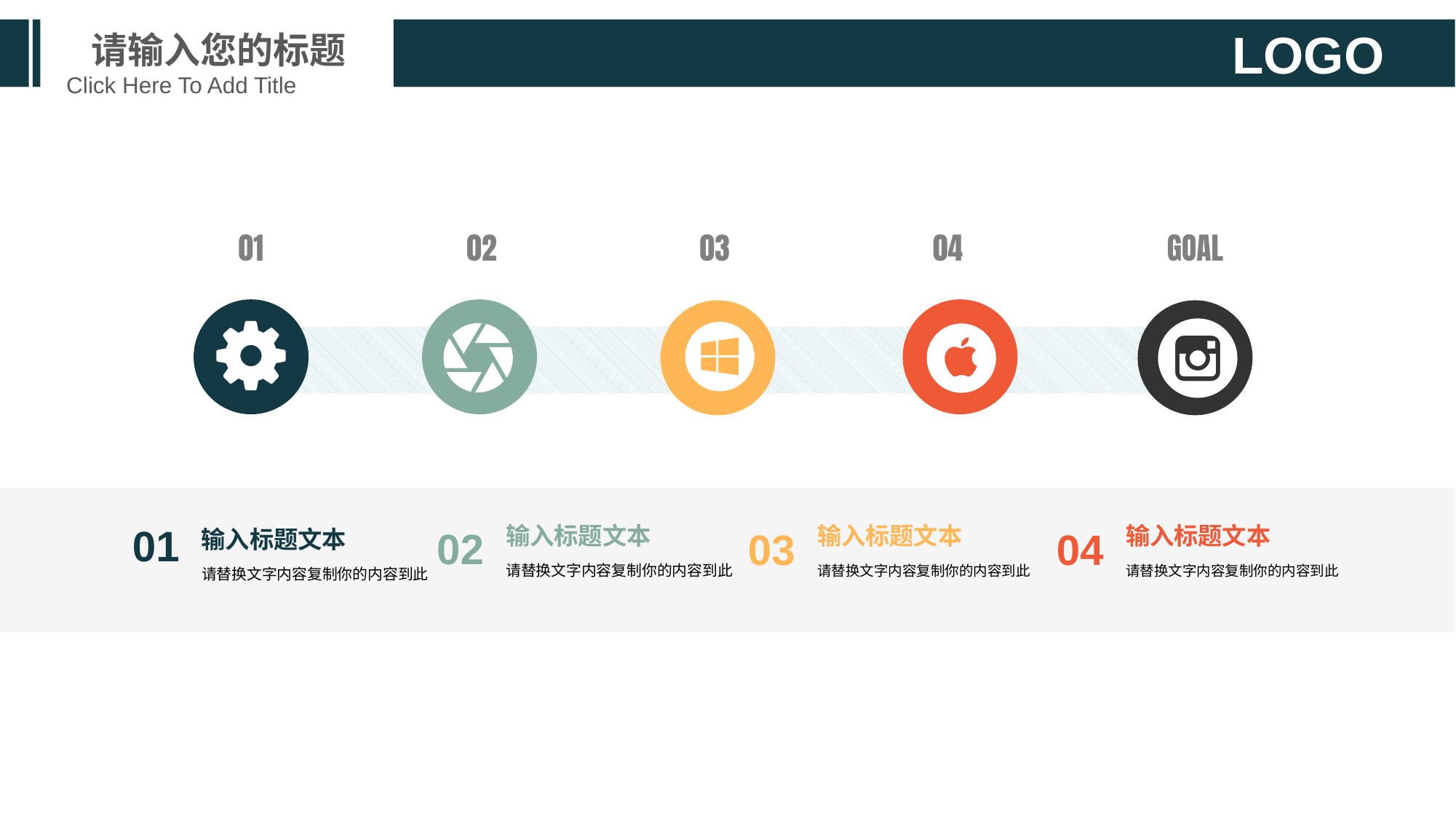

01
02
03
04
GOAL

01
输入标题文本
请替换文字内容复制你的内容到此
02
输入标题文本
请替换文字内容复制你的内容到此
03
输入标题文本
请替换文字内容复制你的内容到此
04
输入标题文本
请替换文字内容复制你的内容到此